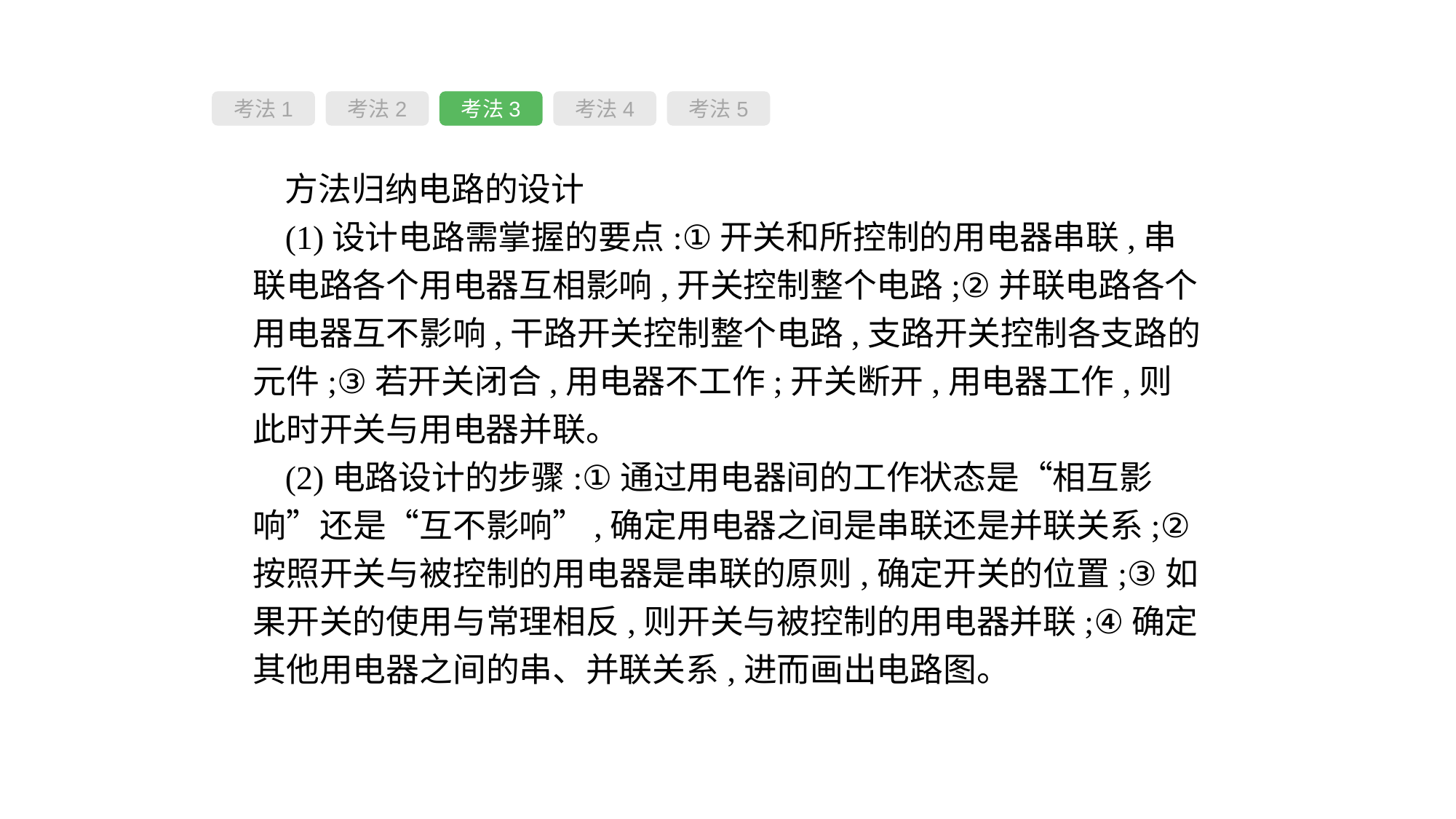

考法1
考法2
考法3
考法4
考法5
方法归纳电路的设计
(1)设计电路需掌握的要点:①开关和所控制的用电器串联,串联电路各个用电器互相影响,开关控制整个电路;②并联电路各个用电器互不影响,干路开关控制整个电路,支路开关控制各支路的元件;③若开关闭合,用电器不工作;开关断开,用电器工作,则此时开关与用电器并联。
(2)电路设计的步骤:①通过用电器间的工作状态是“相互影响”还是“互不影响”,确定用电器之间是串联还是并联关系;②按照开关与被控制的用电器是串联的原则,确定开关的位置;③如果开关的使用与常理相反,则开关与被控制的用电器并联;④确定其他用电器之间的串、并联关系,进而画出电路图。